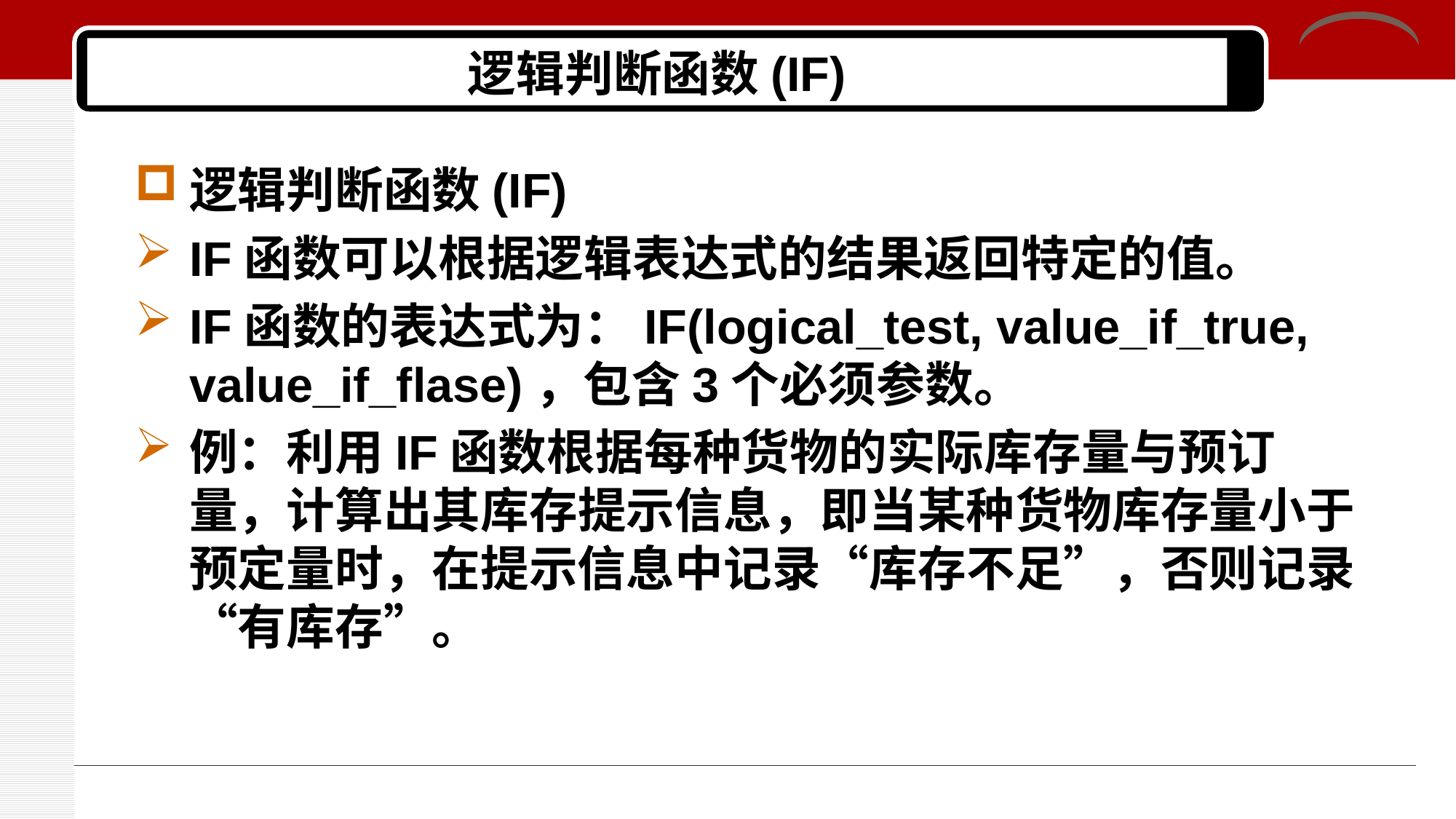

# 逻辑判断函数(IF)
逻辑判断函数(IF)
IF函数可以根据逻辑表达式的结果返回特定的值。
IF函数的表达式为：IF(logical_test, value_if_true, value_if_flase)，包含3个必须参数。
例：利用IF函数根据每种货物的实际库存量与预订量，计算出其库存提示信息，即当某种货物库存量小于预定量时，在提示信息中记录“库存不足”，否则记录“有库存”。